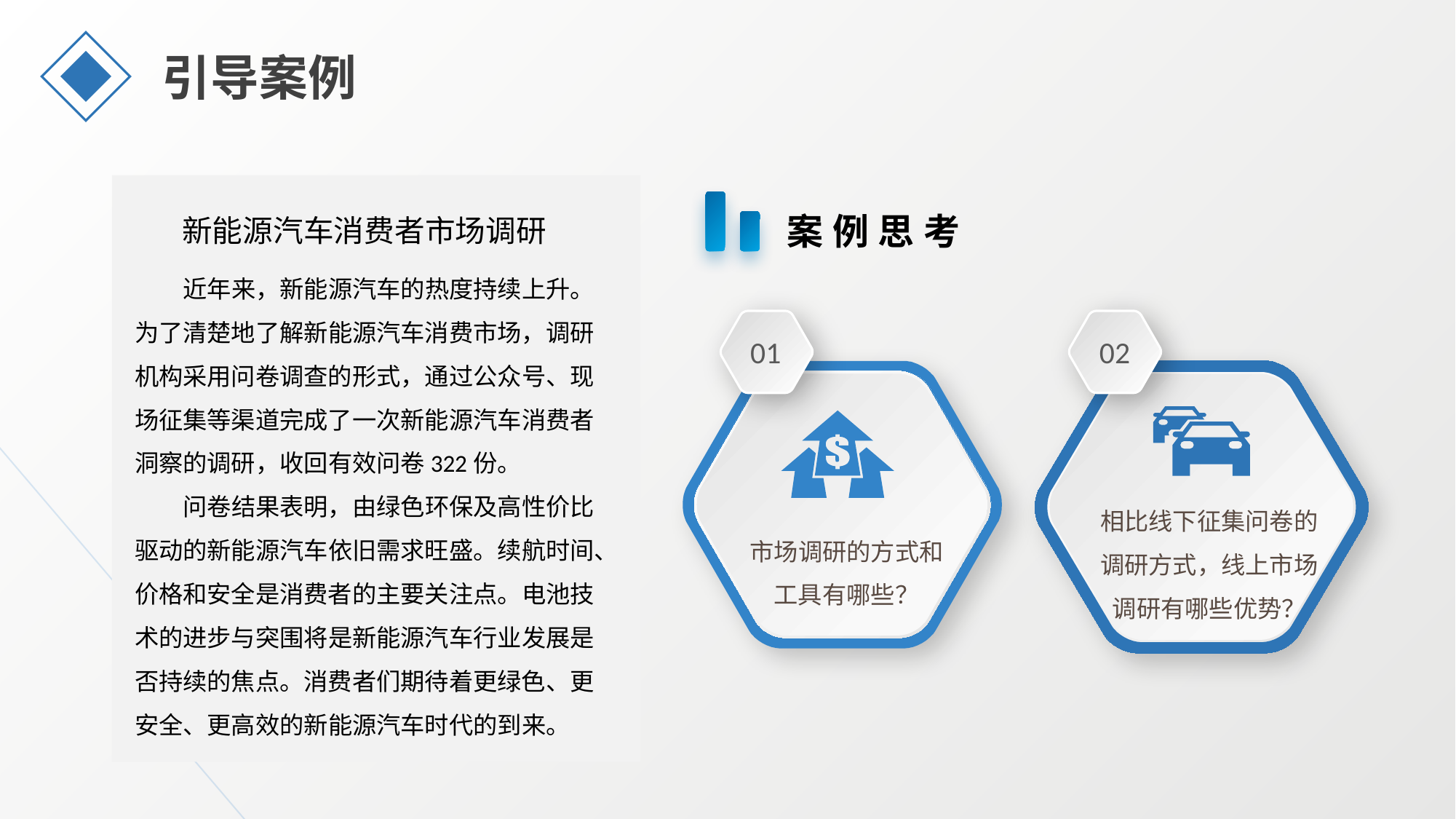

引导案例

新能源汽车消费者市场调研

案例思考

近年来，新能源汽车的热度持续上升。为了清楚地了解新能源汽车消费市场，调研机构采用问卷调查的形式，通过公众号、现场征集等渠道完成了一次新能源汽车消费者洞察的调研，收回有效问卷322份。
问卷结果表明，由绿色环保及高性价比驱动的新能源汽车依旧需求旺盛。续航时间、价格和安全是消费者的主要关注点。电池技术的进步与突围将是新能源汽车行业发展是否持续的焦点。消费者们期待着更绿色、更安全、更高效的新能源汽车时代的到来。

01

02

相比线下征集问卷的调研方式，线上市场调研有哪些优势？
市场调研的方式和工具有哪些？